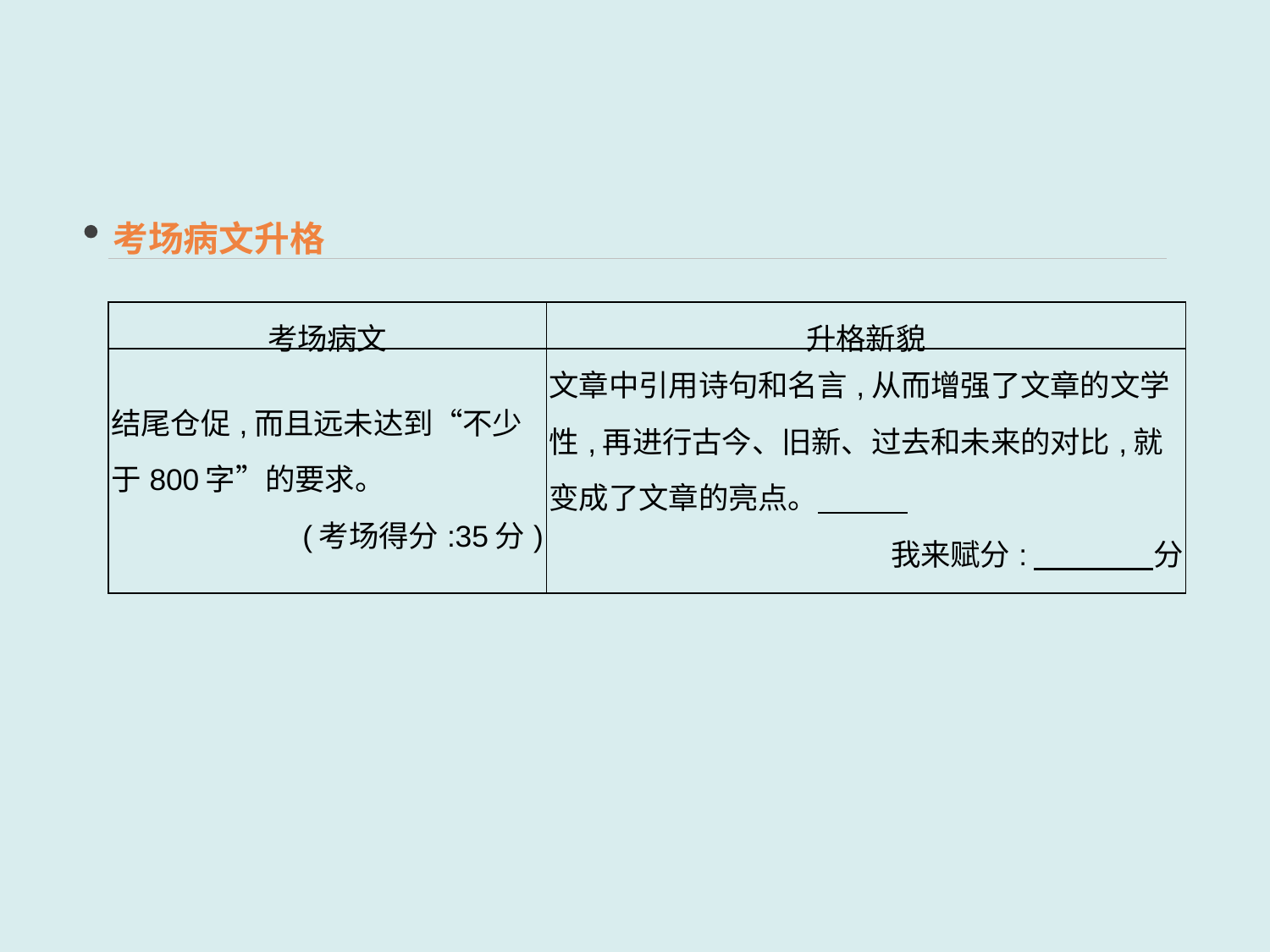

考场病文升格

| 考场病文 | 升格新貌 |
| --- | --- |
| 结尾仓促,而且远未达到“不少于800字”的要求。 (考场得分:35分) | 文章中引用诗句和名言,从而增强了文章的文学性,再进行古今、旧新、过去和未来的对比,就变成了文章的亮点。　　　 我来赋分:　　　　分 |